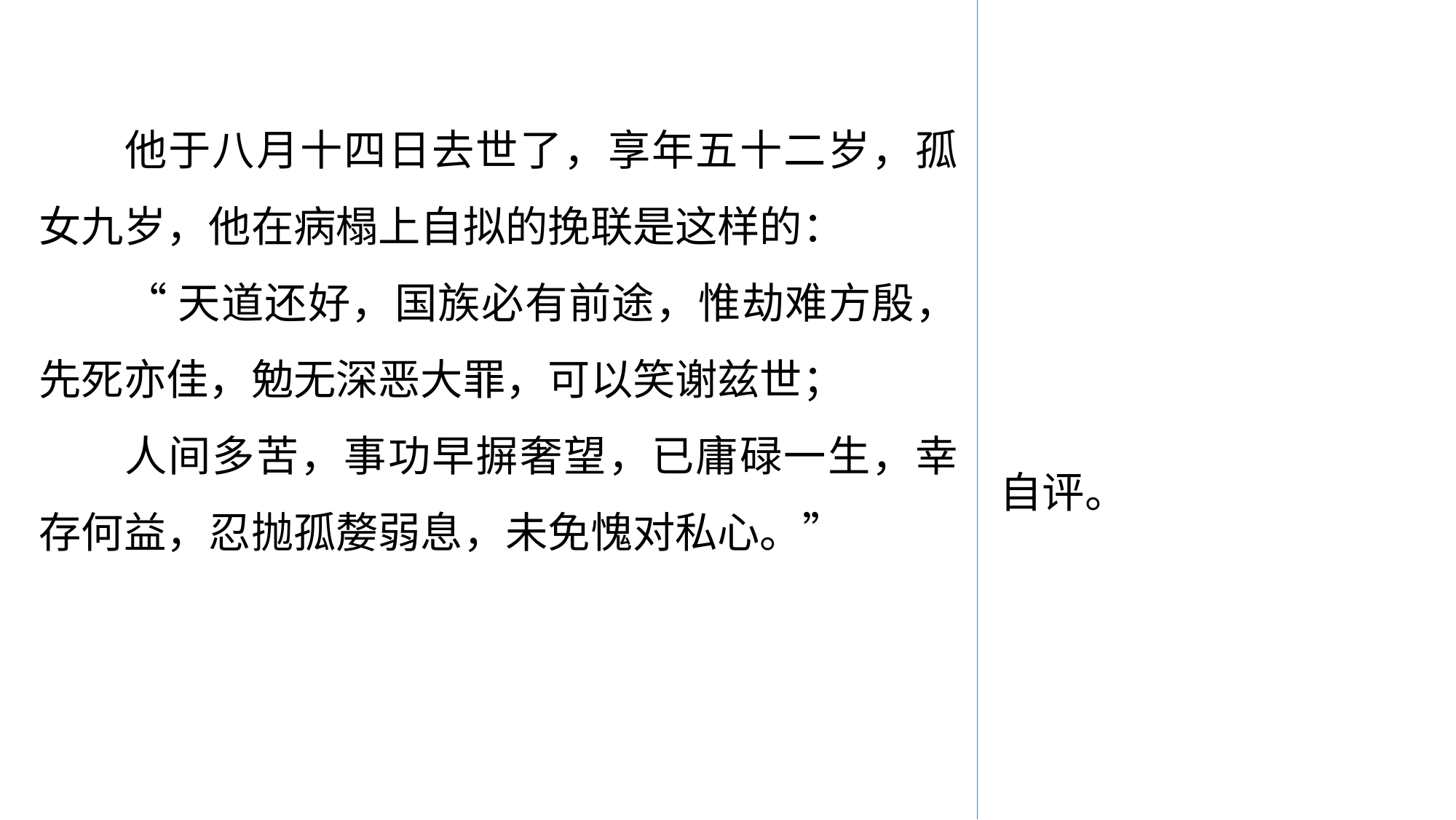

他于八月十四日去世了，享年五十二岁，孤女九岁，他在病榻上自拟的挽联是这样的：
“天道还好，国族必有前途，惟劫难方殷，先死亦佳，勉无深恶大罪，可以笑谢兹世；
人间多苦，事功早摒奢望，已庸碌一生，幸存何益，忍抛孤嫠弱息，未免愧对私心。”
自评。